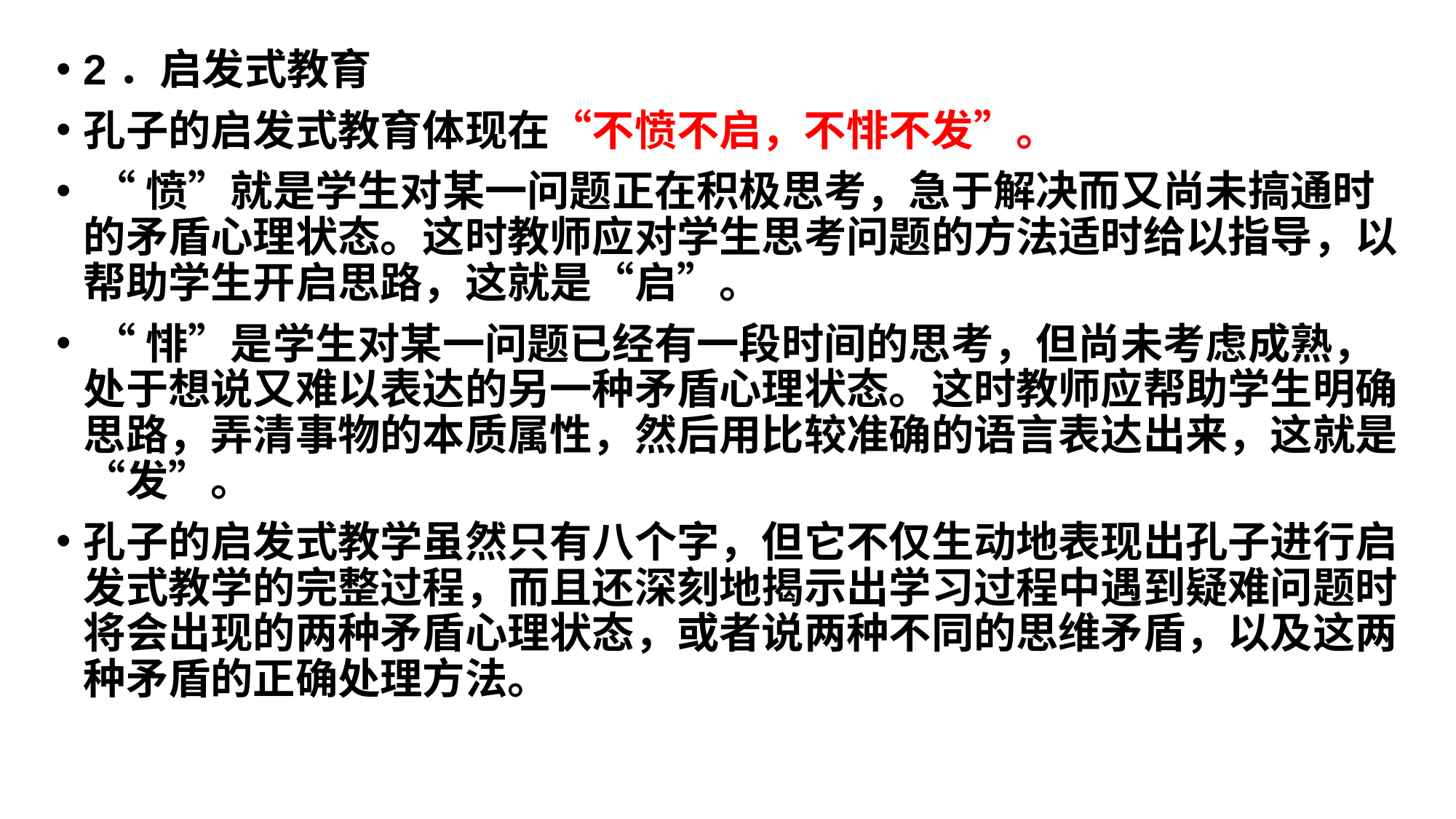

2．启发式教育
孔子的启发式教育体现在“不愤不启，不悱不发”。
 “愤”就是学生对某一问题正在积极思考，急于解决而又尚未搞通时的矛盾心理状态。这时教师应对学生思考问题的方法适时给以指导，以帮助学生开启思路，这就是“启”。
 “悱”是学生对某一问题已经有一段时间的思考，但尚未考虑成熟，处于想说又难以表达的另一种矛盾心理状态。这时教师应帮助学生明确思路，弄清事物的本质属性，然后用比较准确的语言表达出来，这就是“发”。
孔子的启发式教学虽然只有八个字，但它不仅生动地表现出孔子进行启发式教学的完整过程，而且还深刻地揭示出学习过程中遇到疑难问题时将会出现的两种矛盾心理状态，或者说两种不同的思维矛盾，以及这两种矛盾的正确处理方法。

#